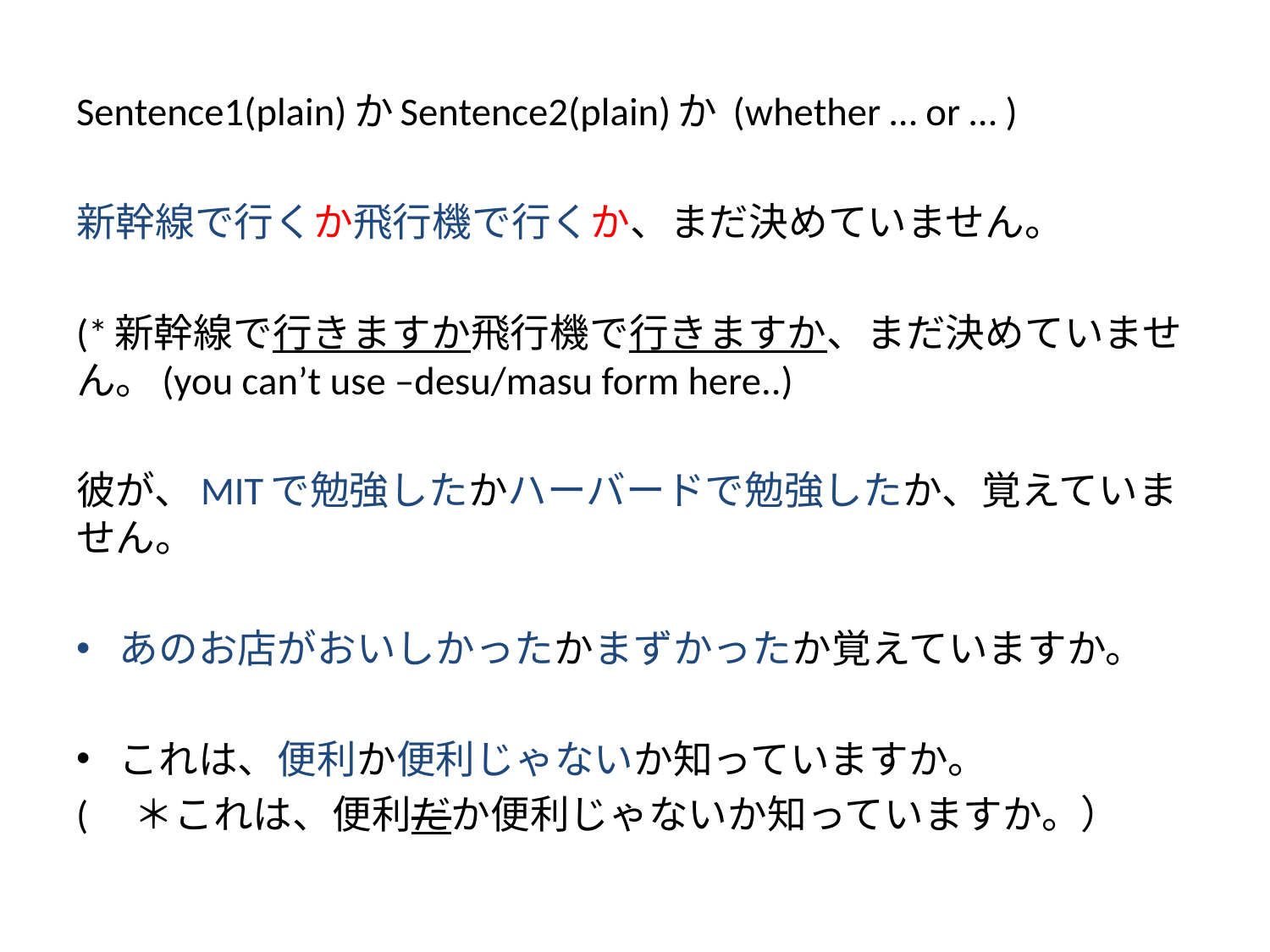

Sentence1(plain)かSentence2(plain)か (whether … or … )

新幹線で行くか飛行機で行くか、まだ決めていません。

(*新幹線で行きますか飛行機で行きますか、まだ決めていません。(you can’t use –desu/masu form here..)

彼が、MITで勉強したかハーバードで勉強したか、覚えていません。

あのお店がおいしかったかまずかったか覚えていますか。

これは、便利か便利じゃないか知っていますか。
(　＊これは、便利だか便利じゃないか知っていますか。）